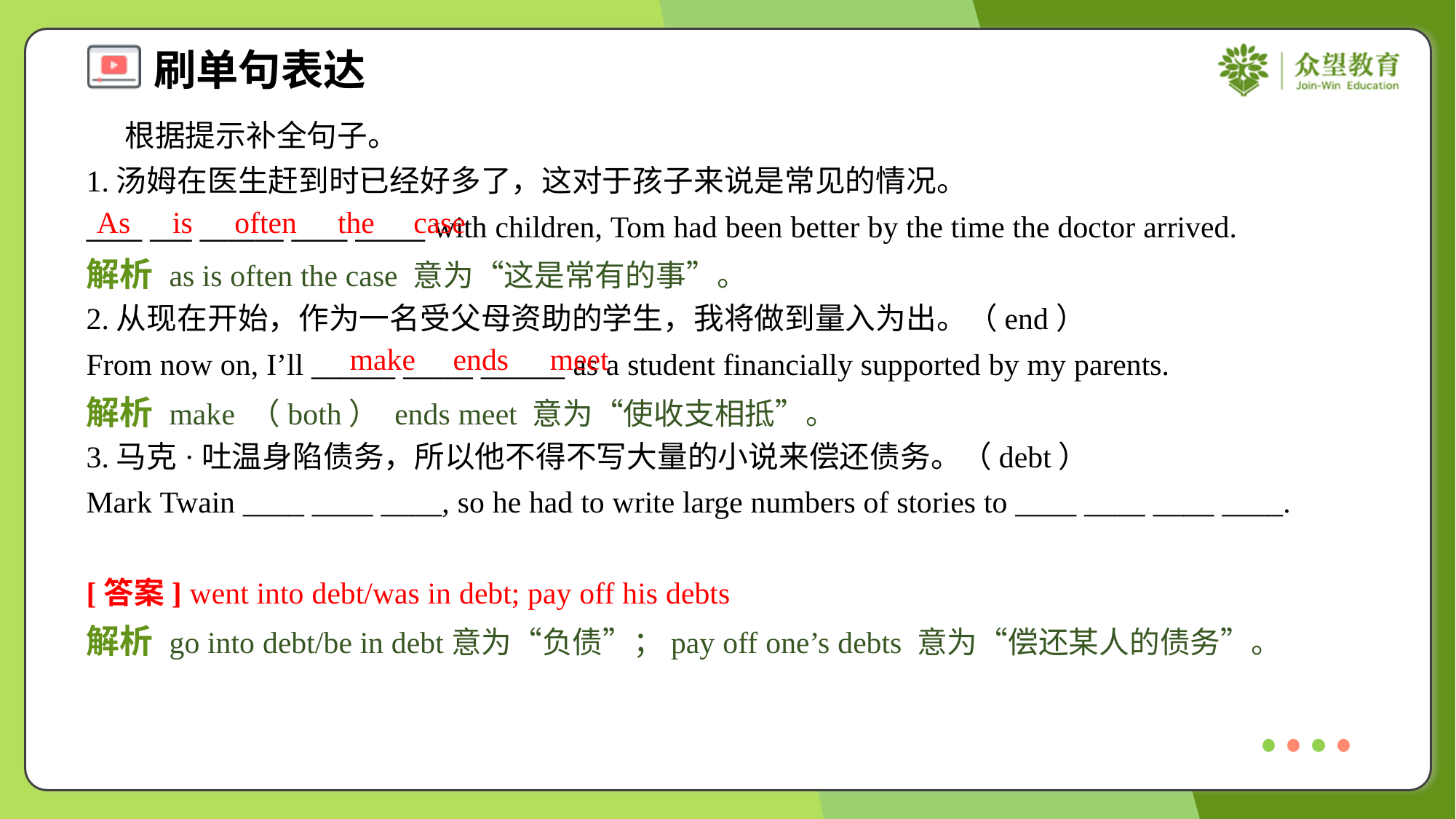

根据提示补全句子。
1.汤姆在医生赶到时已经好多了，这对于孩子来说是常见的情况。
____ ___ ______ ____ _____ with children, Tom had been better by the time the doctor arrived.
As
is
often
the
case
解析 as is often the case 意为“这是常有的事”。
2.从现在开始，作为一名受父母资助的学生，我将做到量入为出。（end）
From now on, I’ll ______ _____ ______ as a student financially supported by my parents.
make
ends
meet
解析 make （both） ends meet 意为“使收支相抵”。
3.马克·吐温身陷债务，所以他不得不写大量的小说来偿还债务。（debt）
Mark Twain ____ ____ ____, so he had to write large numbers of stories to ____ ____ ____ ____.
[答案] went into debt/was in debt; pay off his debts
解析 go into debt/be in debt意为“负债”；pay off one’s debts 意为“偿还某人的债务”。